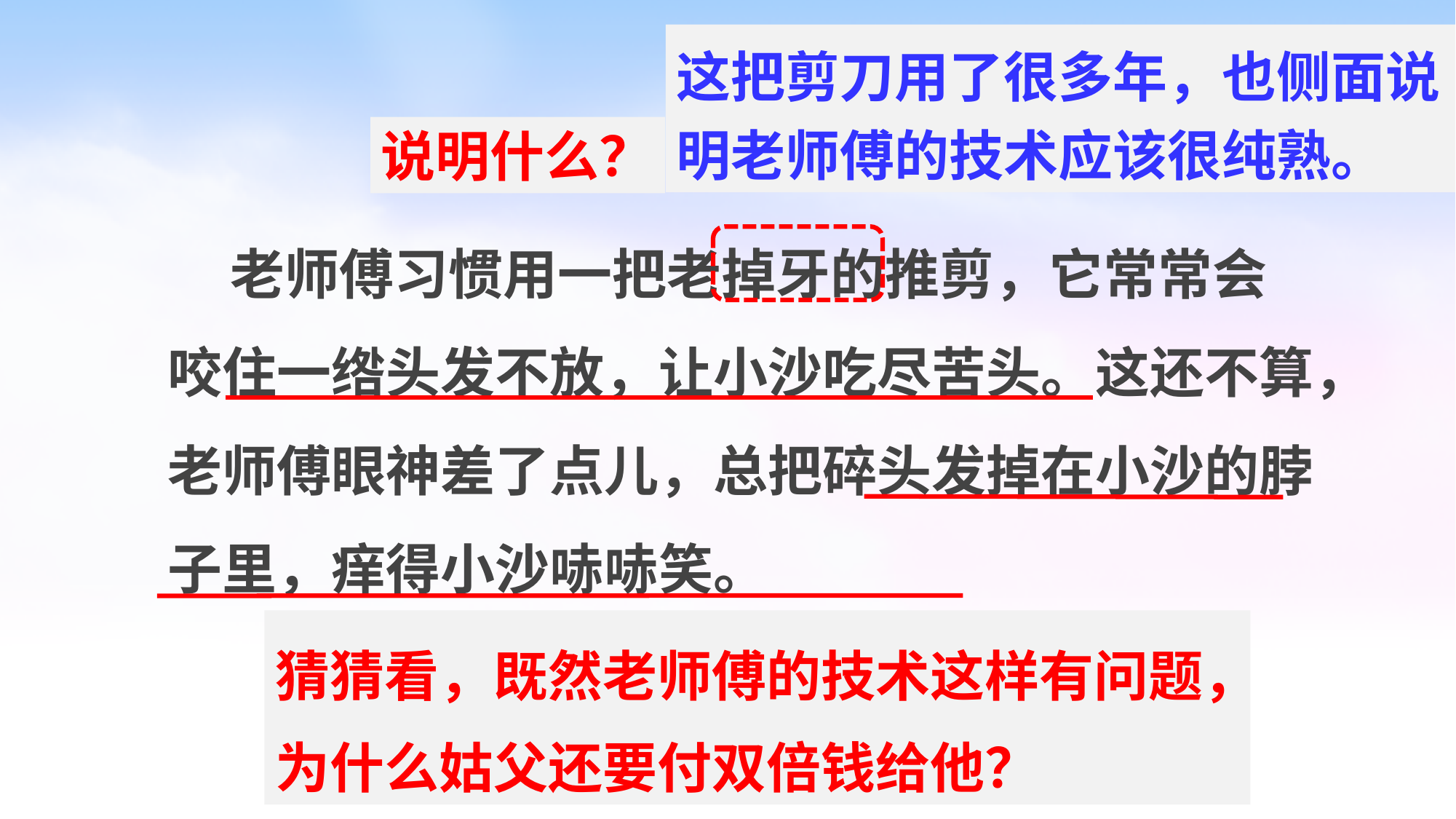

这把剪刀用了很多年，也侧面说明老师傅的技术应该很纯熟。
说明什么？
    老师傅习惯用一把老掉牙的推剪，它常常会咬住一绺头发不放，让小沙吃尽苦头。这还不算，老师傅眼神差了点儿，总把碎头发掉在小沙的脖子里，痒得小沙哧哧笑。

猜猜看，既然老师傅的技术这样有问题，为什么姑父还要付双倍钱给他？